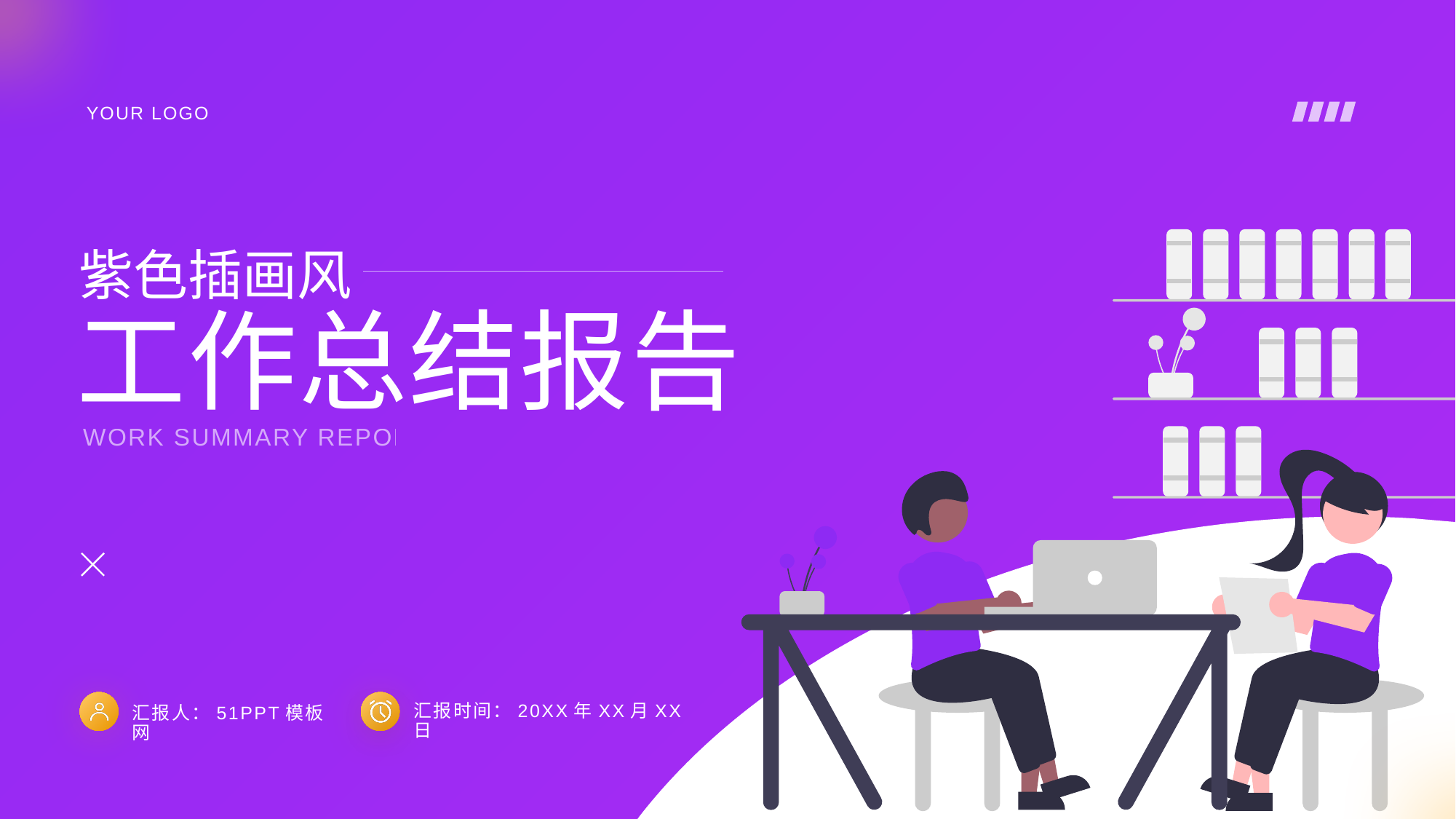

紫色插画风
工作总结报告
WORK SUMMARY REPORT

汇报时间：20XX年XX月XX日

汇报人：51PPT模板网